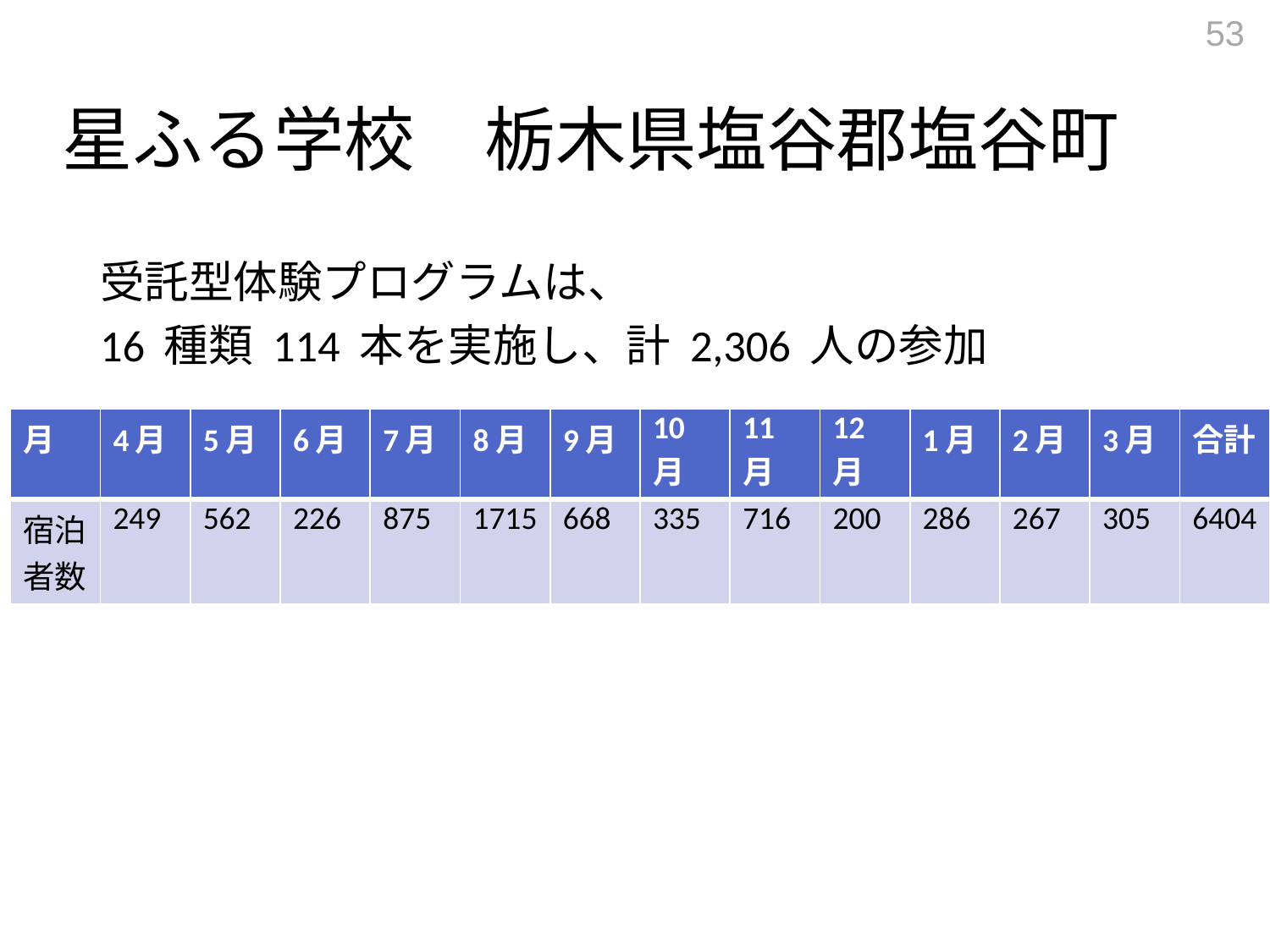

53
# 星ふる学校　栃木県塩谷郡塩谷町
受託型体験プログラムは、
16 種類 114 本を実施し、計 2,306 人の参加

| 月 | 4月 | 5月 | 6月 | 7月 | 8月 | 9月 | 10月 | 11月 | 12月 | 1月 | 2月 | 3月 | 合計 |
| --- | --- | --- | --- | --- | --- | --- | --- | --- | --- | --- | --- | --- | --- |
| 宿泊者数 | 249 | 562 | 226 | 875 | 1715 | 668 | 335 | 716 | 200 | 286 | 267 | 305 | 6404 |